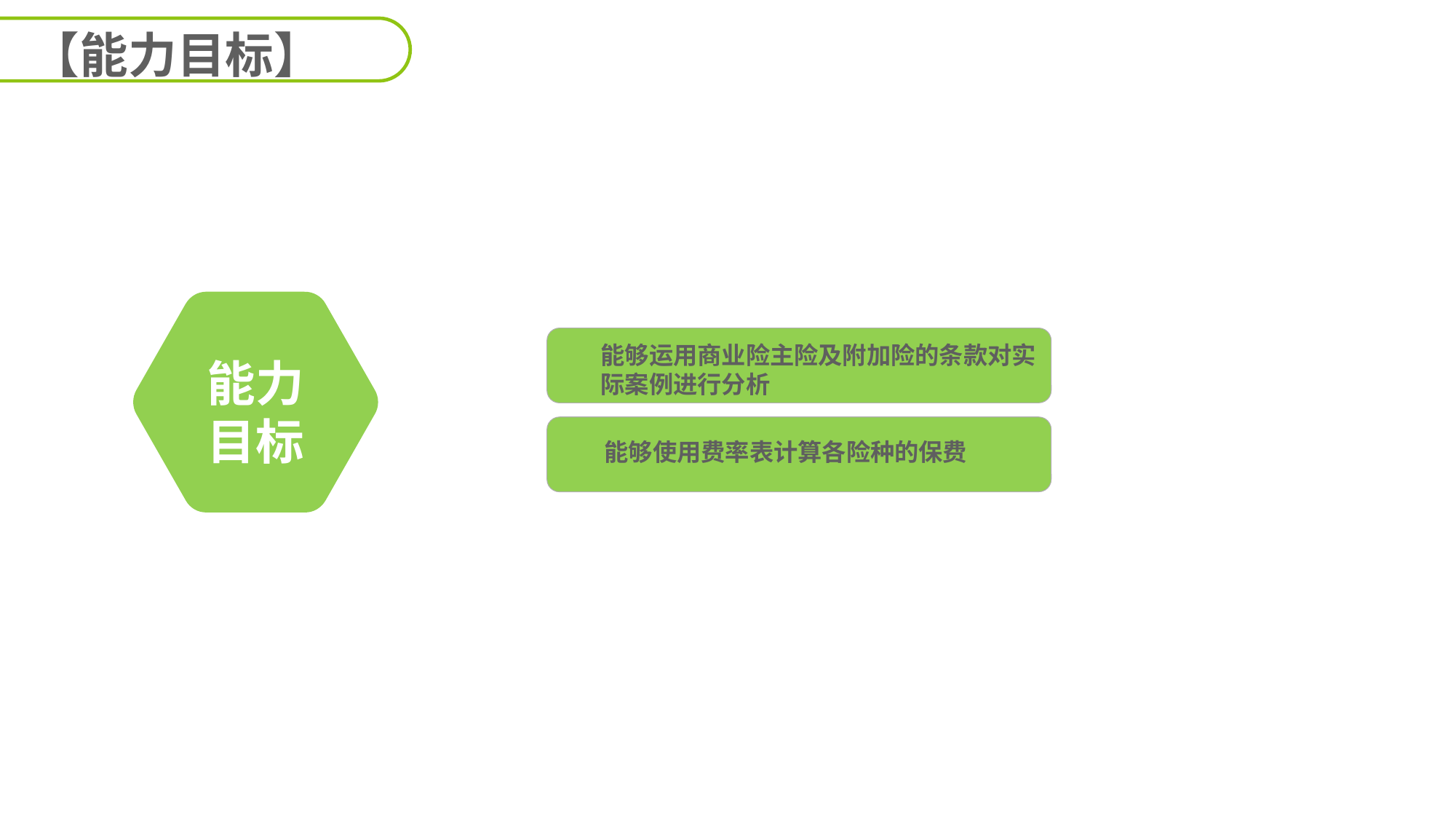

【能力目标】

能够运用商业险主险及附加险的条款对实际案例进行分析
能力
目标

能够使用费率表计算各险种的保费
延迟符